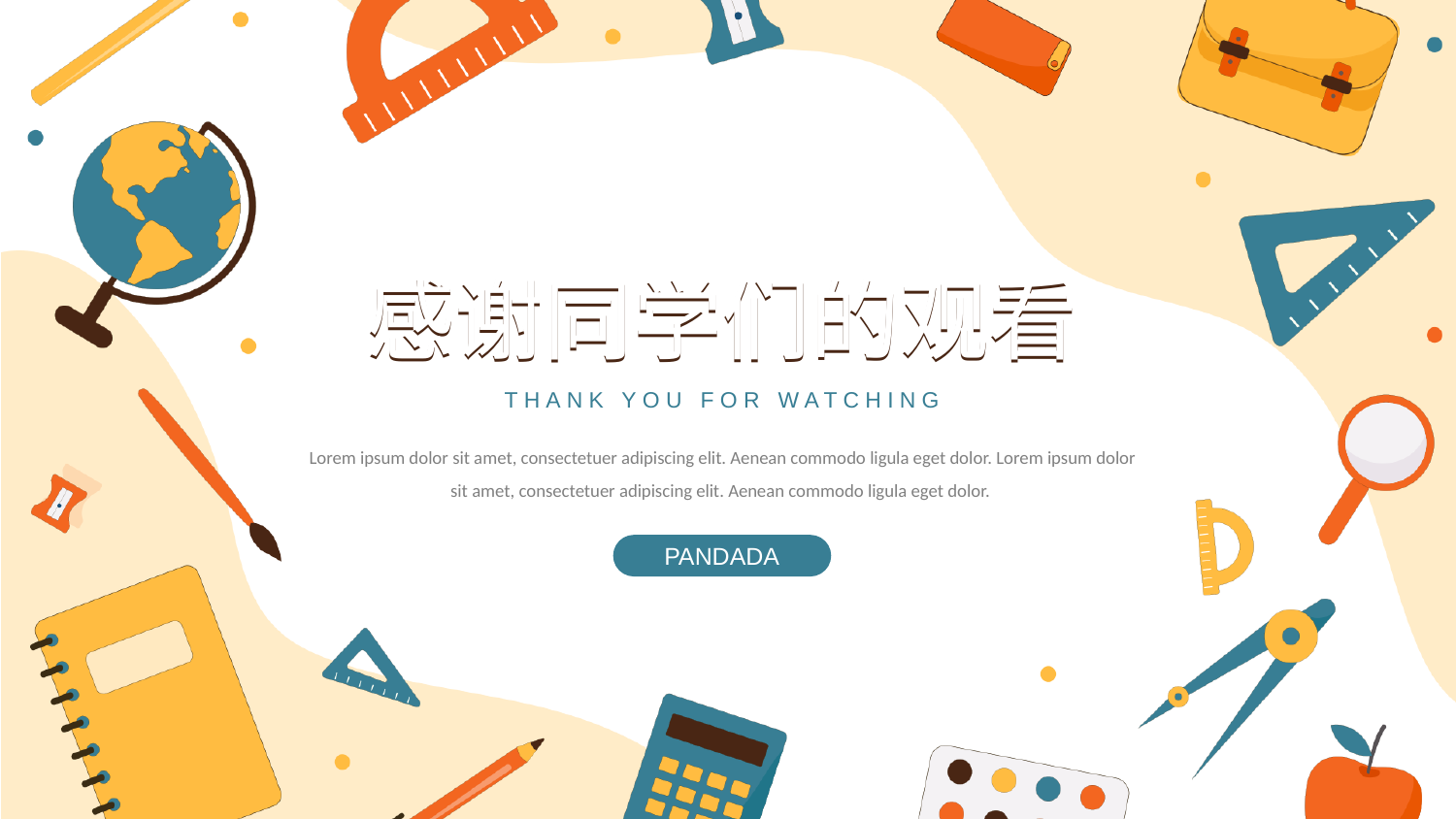

感谢同学们的观看
感谢同学们的观看

THANK YOU FOR WATCHING

Lorem ipsum dolor sit amet, consectetuer adipiscing elit. Aenean commodo ligula eget dolor. Lorem ipsum dolor sit amet, consectetuer adipiscing elit. Aenean commodo ligula eget dolor.
PANDADA